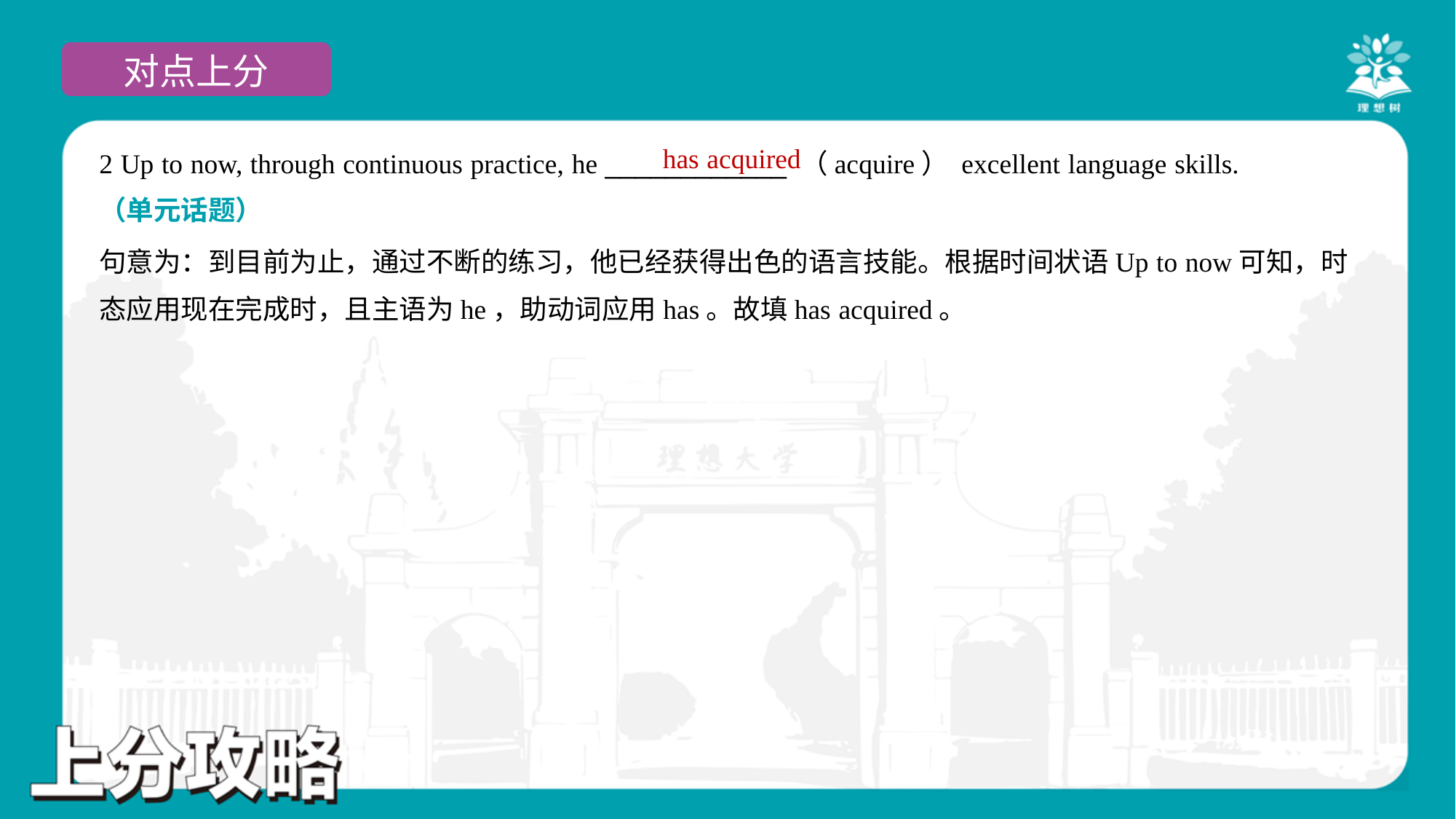

has acquired
2 Up to now, through continuous practice, he ____________ （acquire） excellent language skills.
（单元话题）
句意为：到目前为止，通过不断的练习，他已经获得出色的语言技能。根据时间状语Up to now可知，时
态应用现在完成时，且主语为he，助动词应用has。故填has acquired。